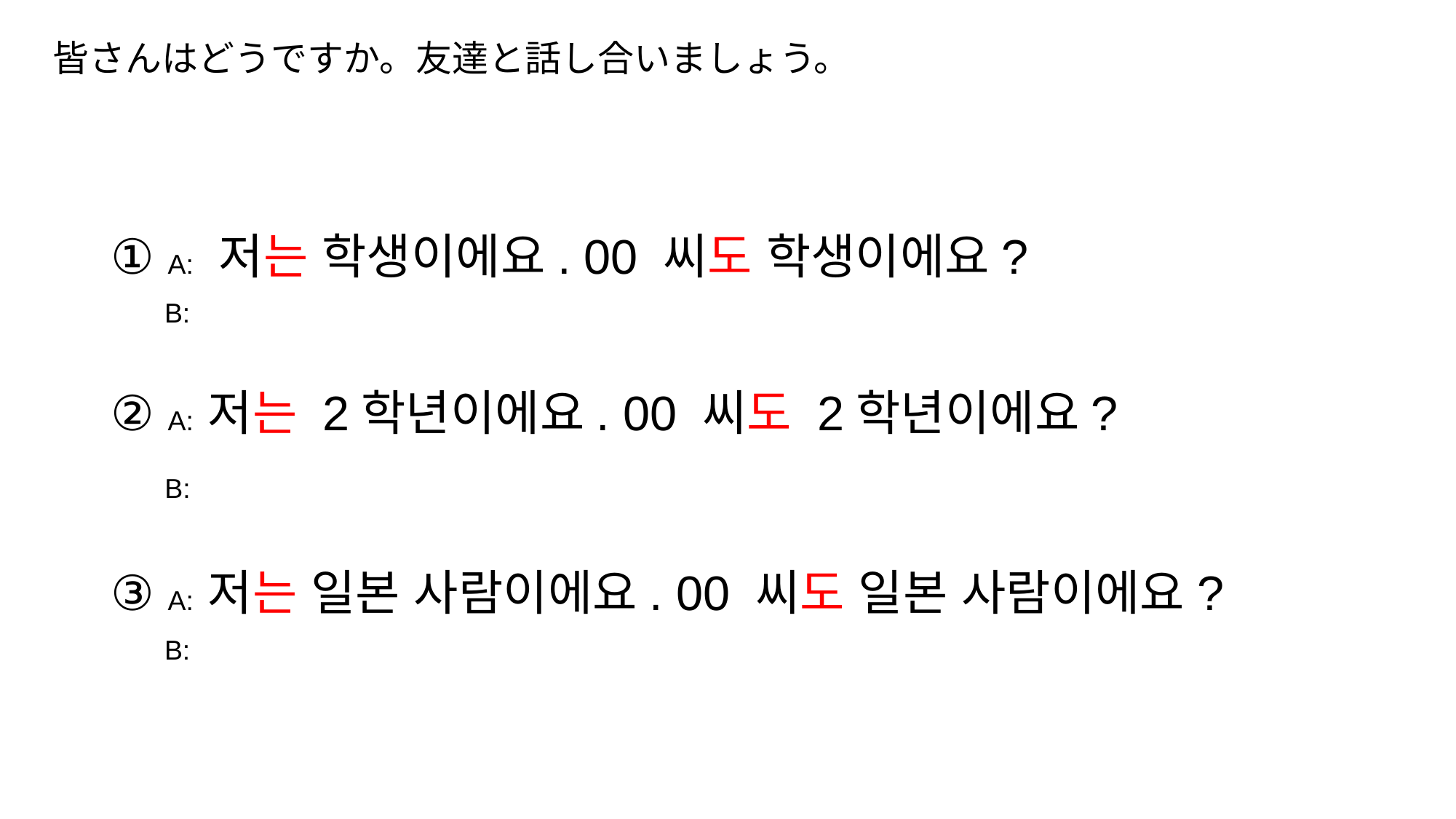

# 皆さんはどうですか。友達と話し合いましょう。

① A: 저는 학생이에요. 00 씨도 학생이에요?
       B:

② A: 저는 2학년이에요. 00 씨도 2학년이에요?
    B:

③ A: 저는 일본 사람이에요. 00 씨도 일본 사람이에요?
       B: